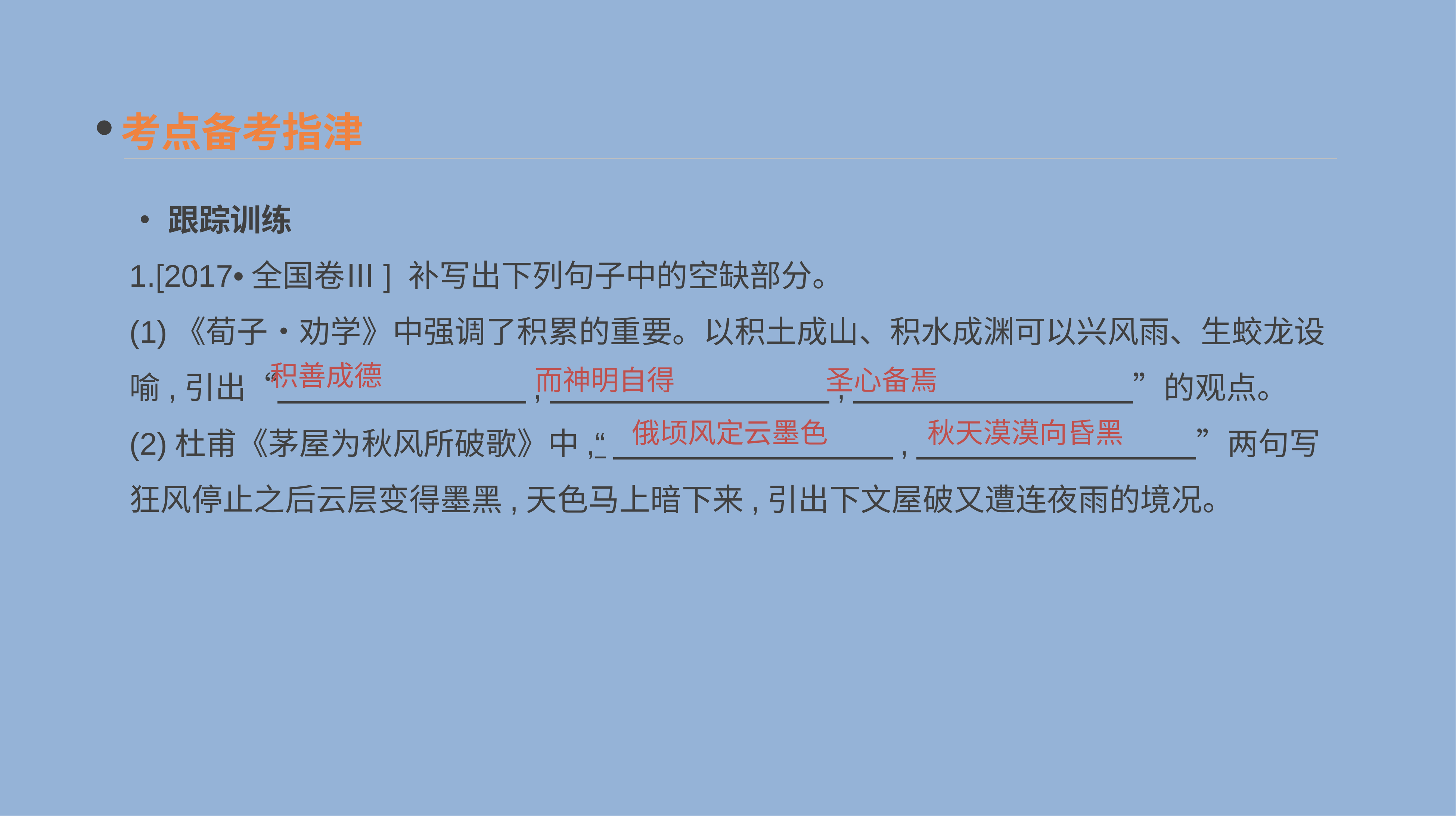

考点备考指津

•跟踪训练
1.[2017•全国卷Ⅲ] 补写出下列句子中的空缺部分。
(1)《荀子•劝学》中强调了积累的重要。以积土成山、积水成渊可以兴风雨、生蛟龙设喻,引出“　　　　　　　　,　　　　　　　　　,　　　　　　　　　”的观点。
(2)杜甫《茅屋为秋风所破歌》中,“　　　　　　　　　,　　　　　　　　　”两句写狂风停止之后云层变得墨黑,天色马上暗下来,引出下文屋破又遭连夜雨的境况。
积善成德
而神明自得
圣心备焉
俄顷风定云墨色
秋天漠漠向昏黑